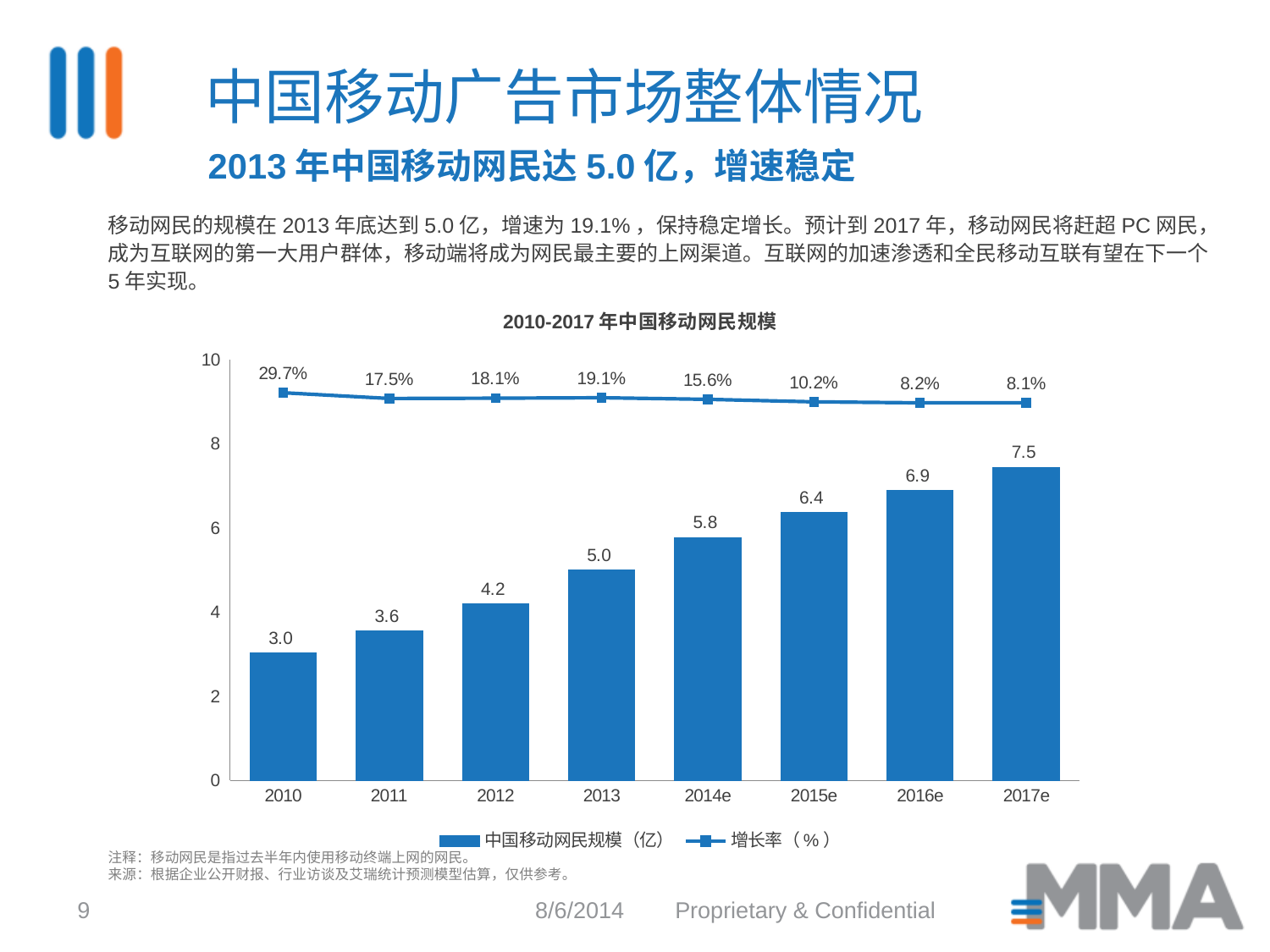

中国移动广告市场整体情况
2013年中国移动网民达5.0亿，增速稳定
移动网民的规模在2013年底达到5.0亿，增速为19.1%，保持稳定增长。预计到2017年，移动网民将赶超PC网民，成为互联网的第一大用户群体，移动端将成为网民最主要的上网渠道。互联网的加速渗透和全民移动互联有望在下一个5年实现。

### Chart: 2010-2017年中国移动网民规模

| Category | 中国移动网民规模（亿） | 增长率（%） |
|---|---|---|
| 2010 | 3.0274 | 0.29686429061000696 |
| 2011 | 3.5558 | 0.17453920856180227 |
| 2012 | 4.1997 | 0.18108442544575065 |
| 2013 | 5.0006 | 0.1907040979117558 |
| 2014e | 5.78 | 0.15586129664440262 |
| 2015e | 6.37 | 0.10207612456747395 |
| 2016e | 6.89 | 0.08163265306122436 |
| 2017e | 7.45 | 0.08127721335268512 |
注释：移动网民是指过去半年内使用移动终端上网的网民。
来源：根据企业公开财报、行业访谈及艾瑞统计预测模型估算，仅供参考。
9
8/6/2014
Proprietary & Confidential